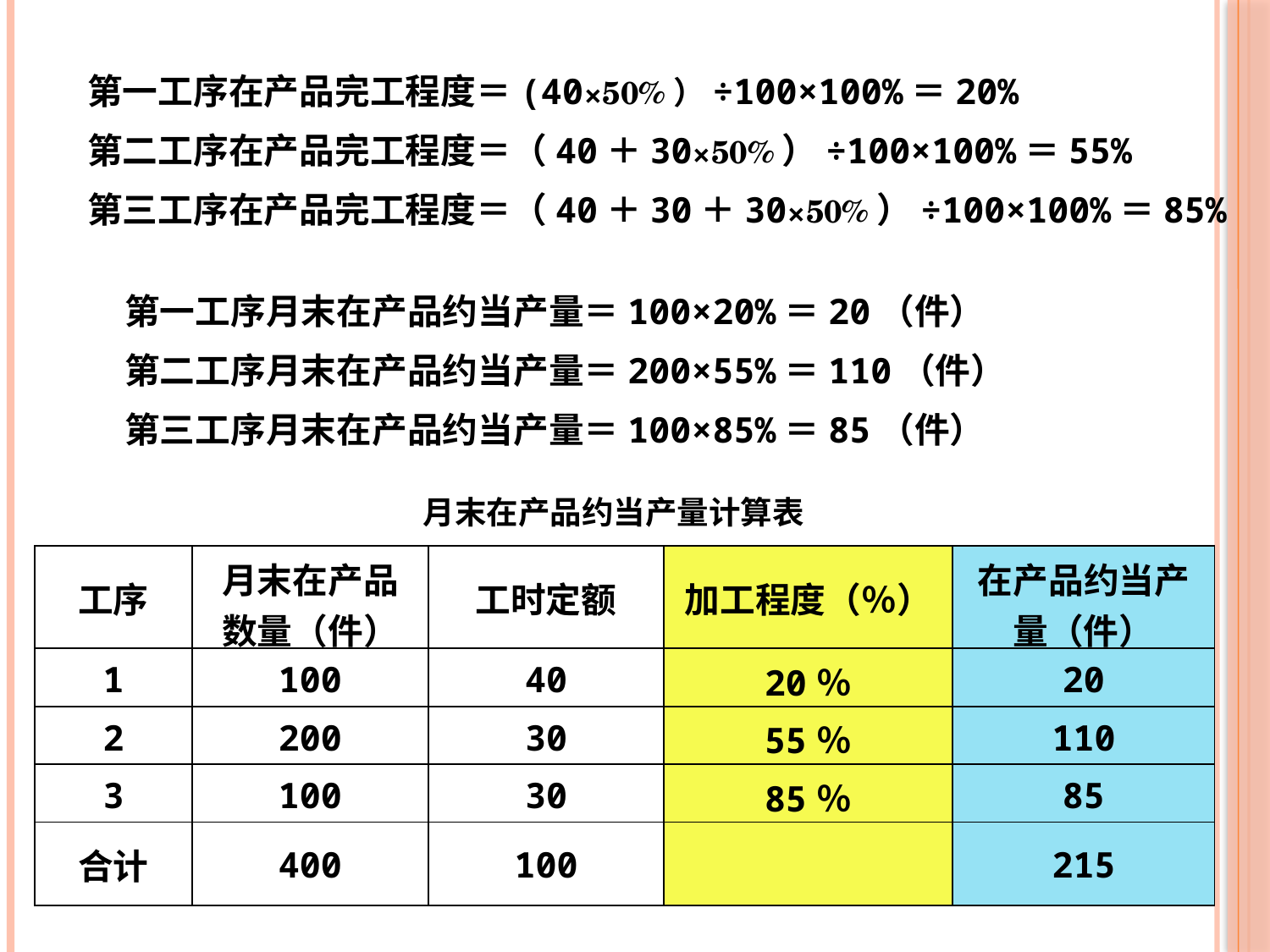

第一工序在产品完工程度＝(40×50%）÷100×100%＝20%
第二工序在产品完工程度＝（40＋30×50%）÷100×100%＝55%
第三工序在产品完工程度＝（40＋30＋30×50%）÷100×100%＝85%
第一工序月末在产品约当产量＝100×20%＝20（件）
第二工序月末在产品约当产量＝200×55%＝110（件）
第三工序月末在产品约当产量＝100×85%＝85（件）
月末在产品约当产量计算表
| 工序 | 月末在产品 数量（件） | 工时定额 | 加工程度（％） | 在产品约当产量（件） |
| --- | --- | --- | --- | --- |
| 1 | 100 | 40 | 20％ | 20 |
| 2 | 200 | 30 | 55％ | 110 |
| 3 | 100 | 30 | 85％ | 85 |
| 合计 | 400 | 100 |  | 215 |